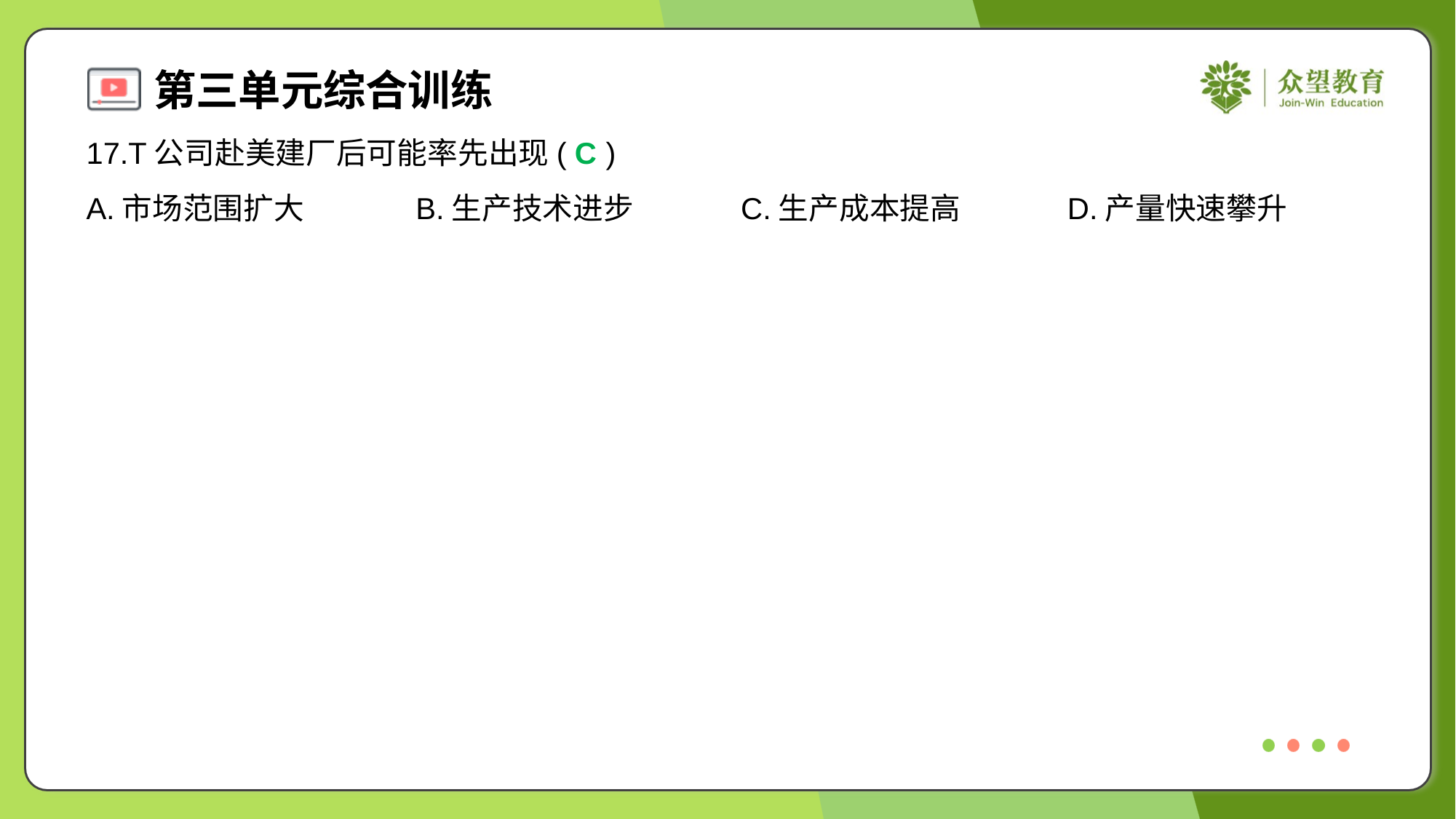

17.T公司赴美建厂后可能率先出现(     )
C
A.市场范围扩大	B.生产技术进步	C.生产成本提高	D.产量快速攀升